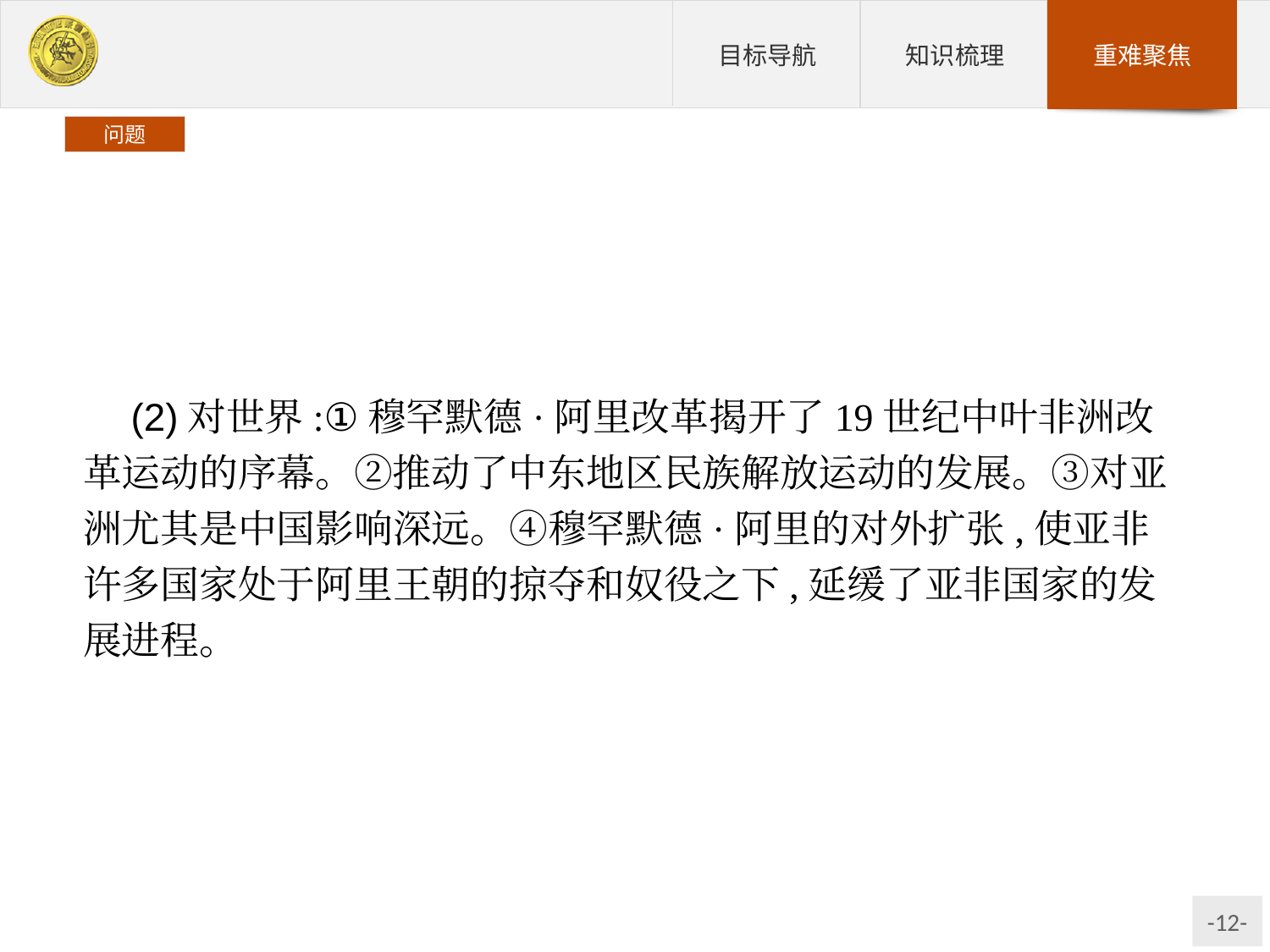

问题
 (2)对世界:①穆罕默德·阿里改革揭开了19世纪中叶非洲改革运动的序幕。②推动了中东地区民族解放运动的发展。③对亚洲尤其是中国影响深远。④穆罕默德·阿里的对外扩张,使亚非许多国家处于阿里王朝的掠夺和奴役之下,延缓了亚非国家的发展进程。